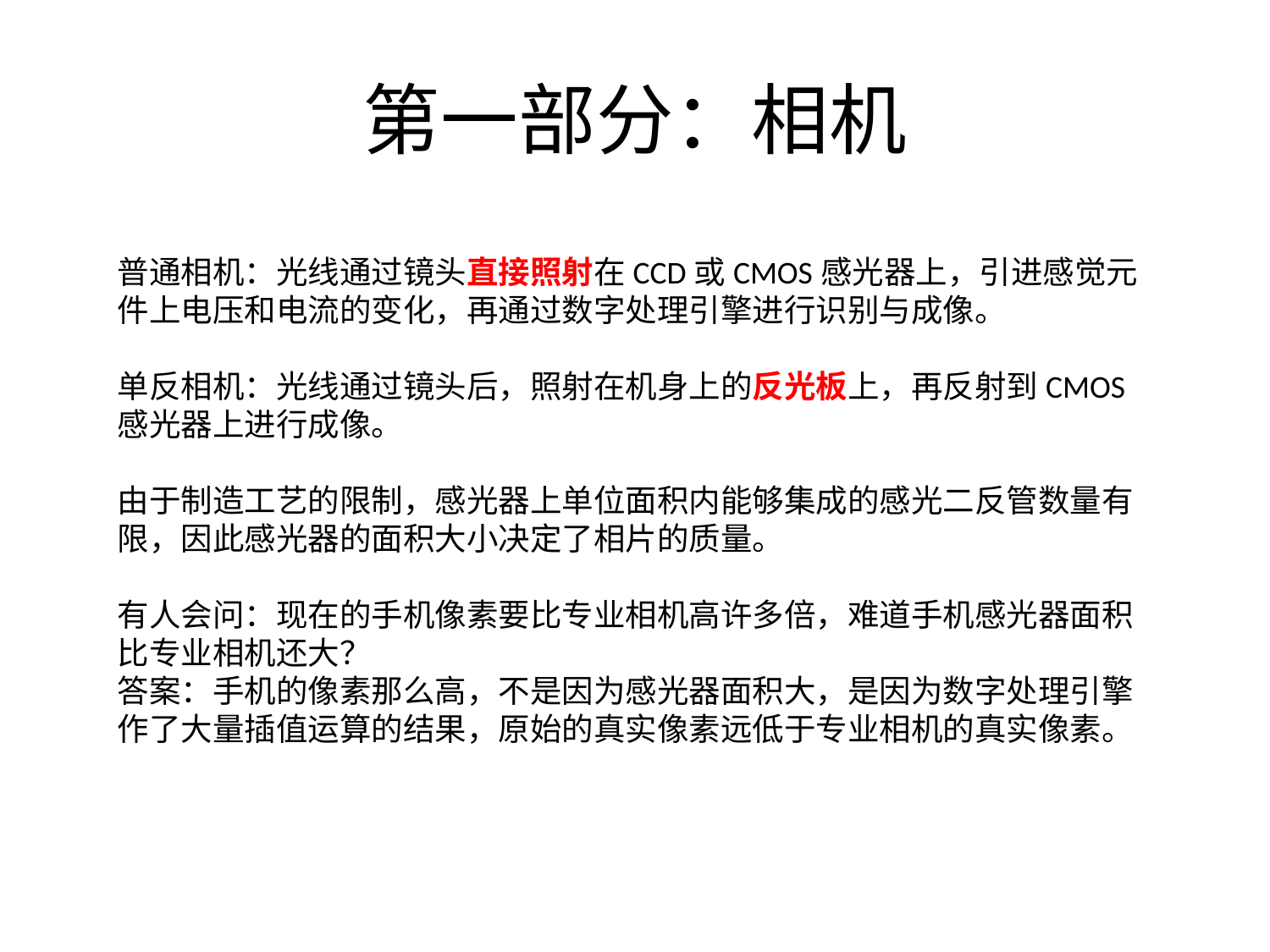

第一部分：相机
普通相机：光线通过镜头直接照射在CCD或CMOS感光器上，引进感觉元件上电压和电流的变化，再通过数字处理引擎进行识别与成像。

单反相机：光线通过镜头后，照射在机身上的反光板上，再反射到CMOS感光器上进行成像。

由于制造工艺的限制，感光器上单位面积内能够集成的感光二反管数量有限，因此感光器的面积大小决定了相片的质量。

有人会问：现在的手机像素要比专业相机高许多倍，难道手机感光器面积比专业相机还大？
答案：手机的像素那么高，不是因为感光器面积大，是因为数字处理引擎作了大量插值运算的结果，原始的真实像素远低于专业相机的真实像素。